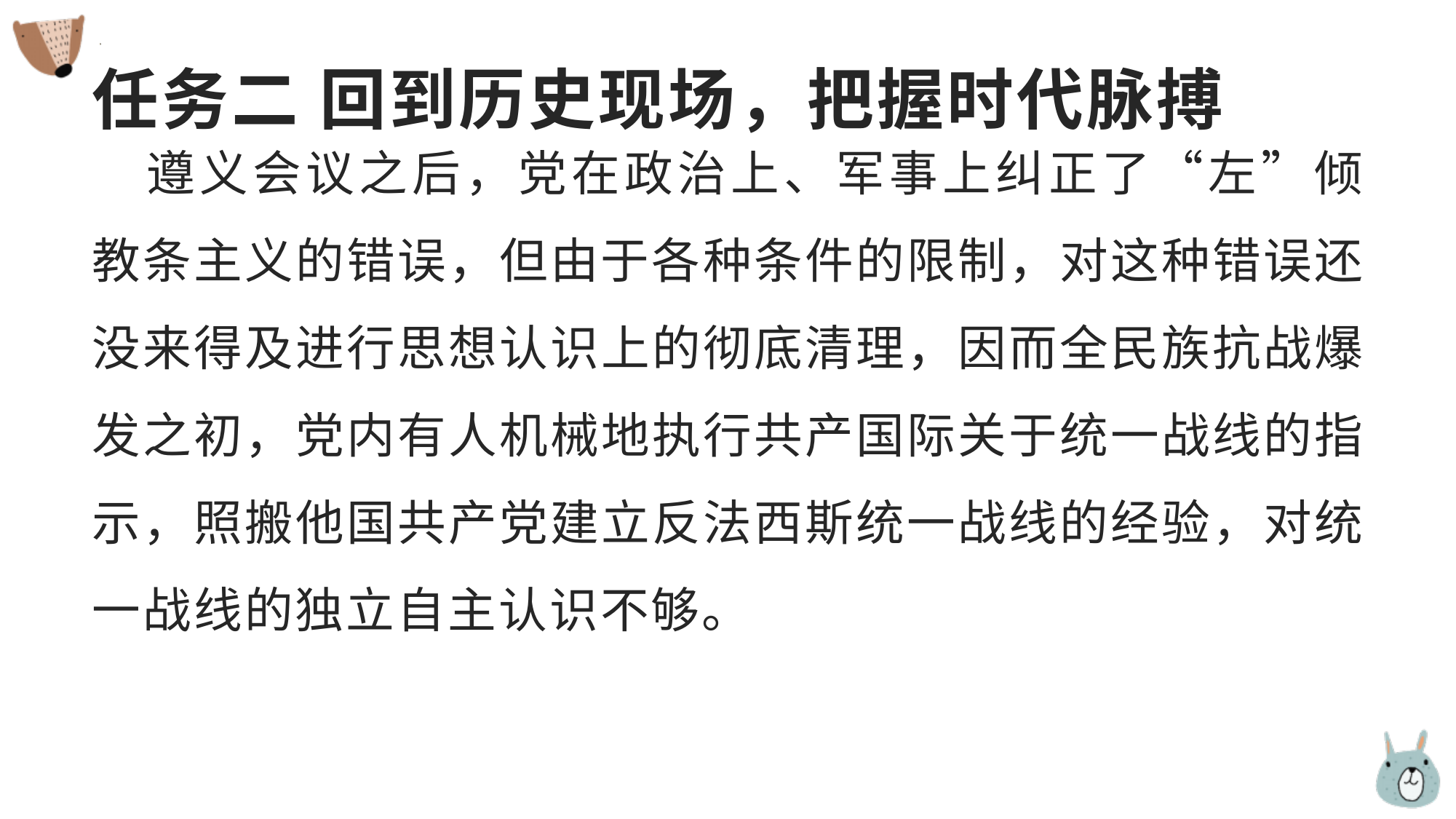

# 任务二 回到历史现场，把握时代脉搏
遵义会议之后，党在政治上、军事上纠正了“左”倾教条主义的错误，但由于各种条件的限制，对这种错误还没来得及进行思想认识上的彻底清理，因而全民族抗战爆发之初，党内有人机械地执行共产国际关于统一战线的指示，照搬他国共产党建立反法西斯统一战线的经验，对统一战线的独立自主认识不够。